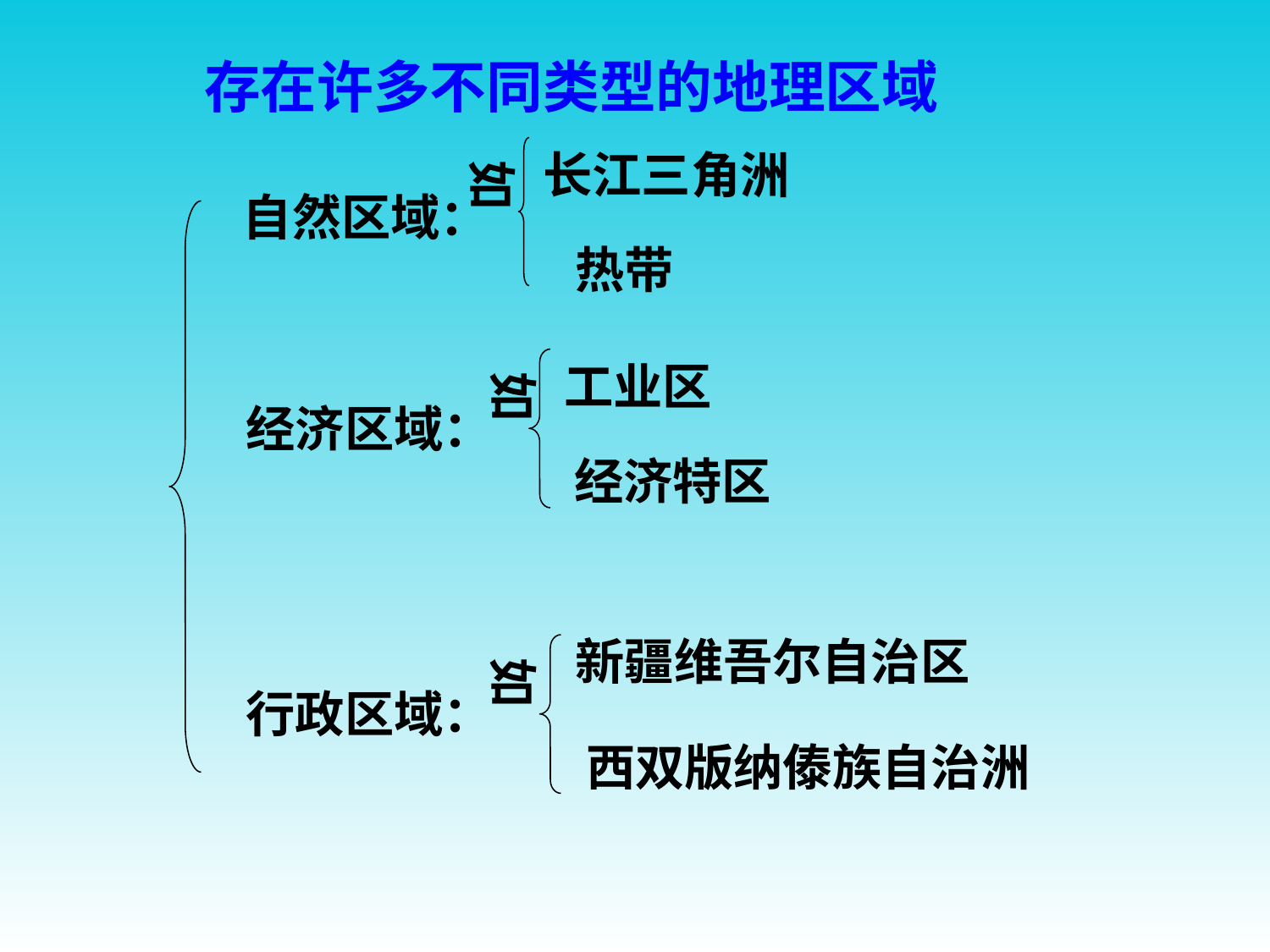

存在许多不同类型的地理区域

长江三角洲
如
 自然区域：

 热带

工业区
如
经济区域：
经济特区
新疆维吾尔自治区

如
行政区域：
西双版纳傣族自治洲